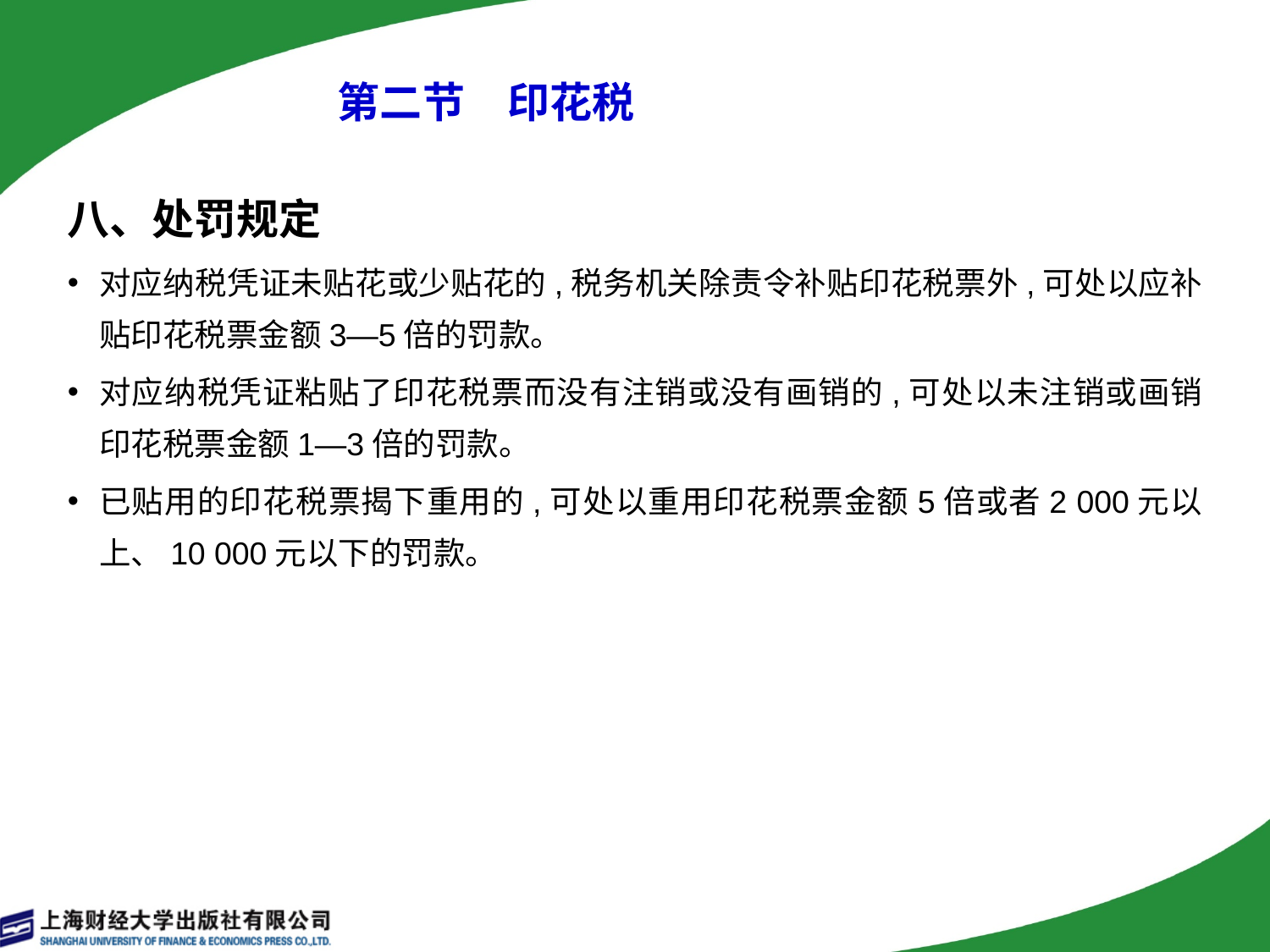

# 第二节　印花税
八、处罚规定
对应纳税凭证未贴花或少贴花的,税务机关除责令补贴印花税票外,可处以应补贴印花税票金额3—5倍的罚款。
对应纳税凭证粘贴了印花税票而没有注销或没有画销的,可处以未注销或画销印花税票金额1—3倍的罚款。
已贴用的印花税票揭下重用的,可处以重用印花税票金额5倍或者2 000元以上、10 000元以下的罚款。